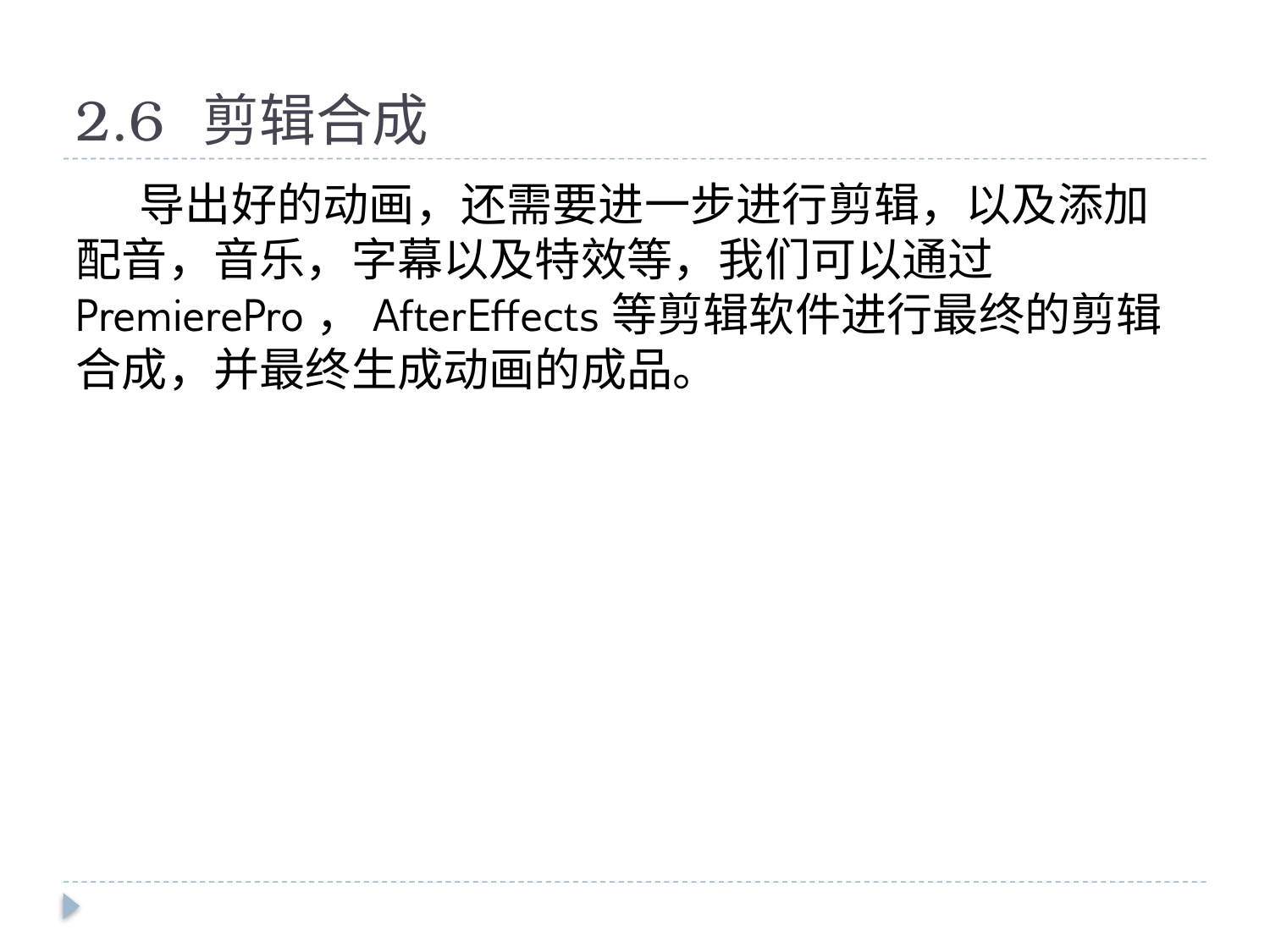

# 2.6	剪辑合成
导出好的动画，还需要进一步进行剪辑，以及添加配音，音乐，字幕以及特效等，我们可以通过PremierePro，AfterEffects等剪辑软件进行最终的剪辑合成，并最终生成动画的成品。